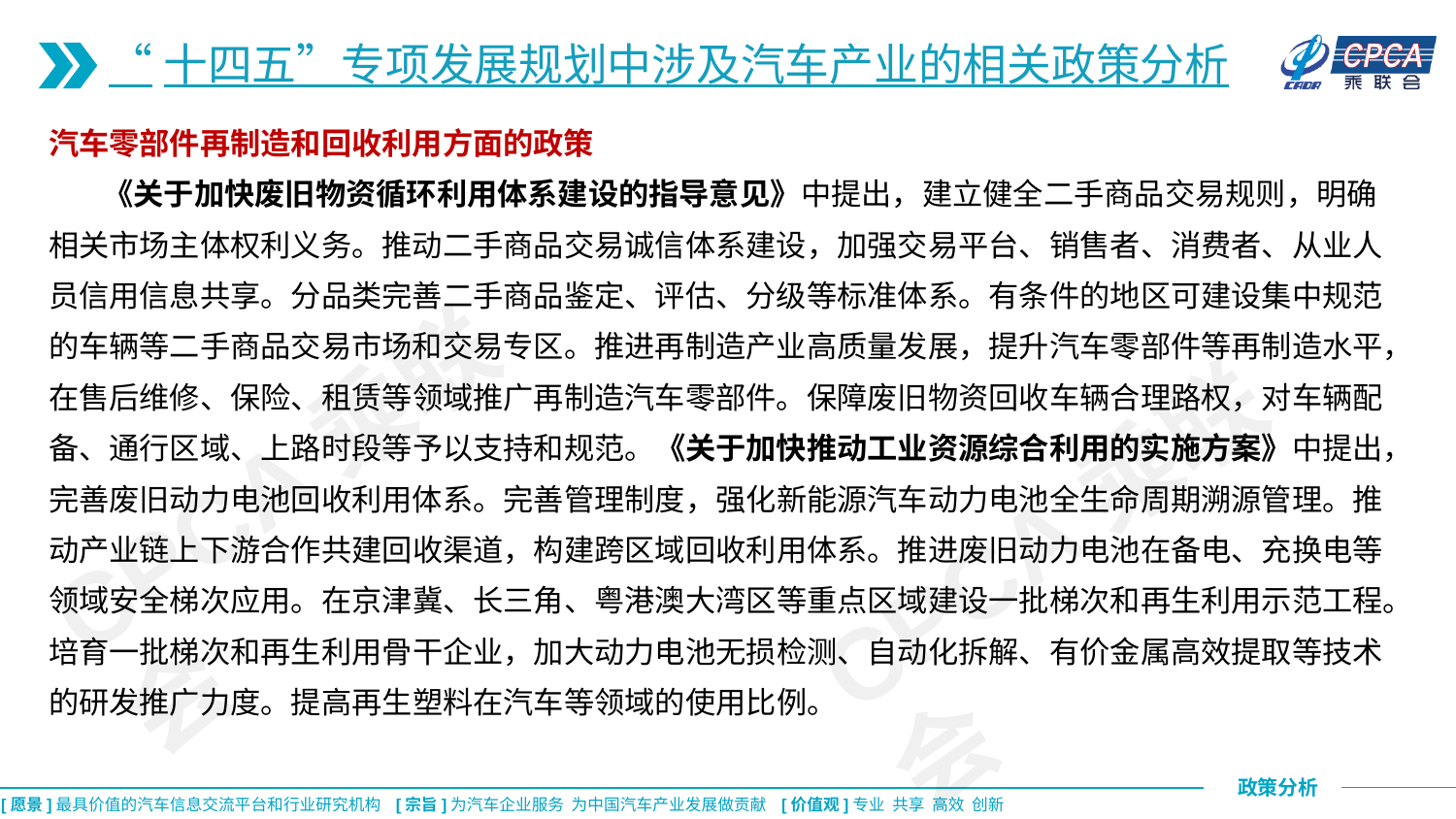

“十四五”专项发展规划中涉及汽车产业的相关政策分析
汽车零部件再制造和回收利用方面的政策
       《关于加快废旧物资循环利用体系建设的指导意见》中提出，建立健全二手商品交易规则，明确相关市场主体权利义务。推动二手商品交易诚信体系建设，加强交易平台、销售者、消费者、从业人员信用信息共享。分品类完善二手商品鉴定、评估、分级等标准体系。有条件的地区可建设集中规范的车辆等二手商品交易市场和交易专区。推进再制造产业高质量发展，提升汽车零部件等再制造水平，在售后维修、保险、租赁等领域推广再制造汽车零部件。保障废旧物资回收车辆合理路权，对车辆配备、通行区域、上路时段等予以支持和规范。《关于加快推动工业资源综合利用的实施方案》中提出，完善废旧动力电池回收利用体系。完善管理制度，强化新能源汽车动力电池全生命周期溯源管理。推动产业链上下游合作共建回收渠道，构建跨区域回收利用体系。推进废旧动力电池在备电、充换电等领域安全梯次应用。在京津冀、长三角、粤港澳大湾区等重点区域建设一批梯次和再生利用示范工程。培育一批梯次和再生利用骨干企业，加大动力电池无损检测、自动化拆解、有价金属高效提取等技术的研发推广力度。提高再生塑料在汽车等领域的使用比例。
CPCA乘联会
CPCA乘联会